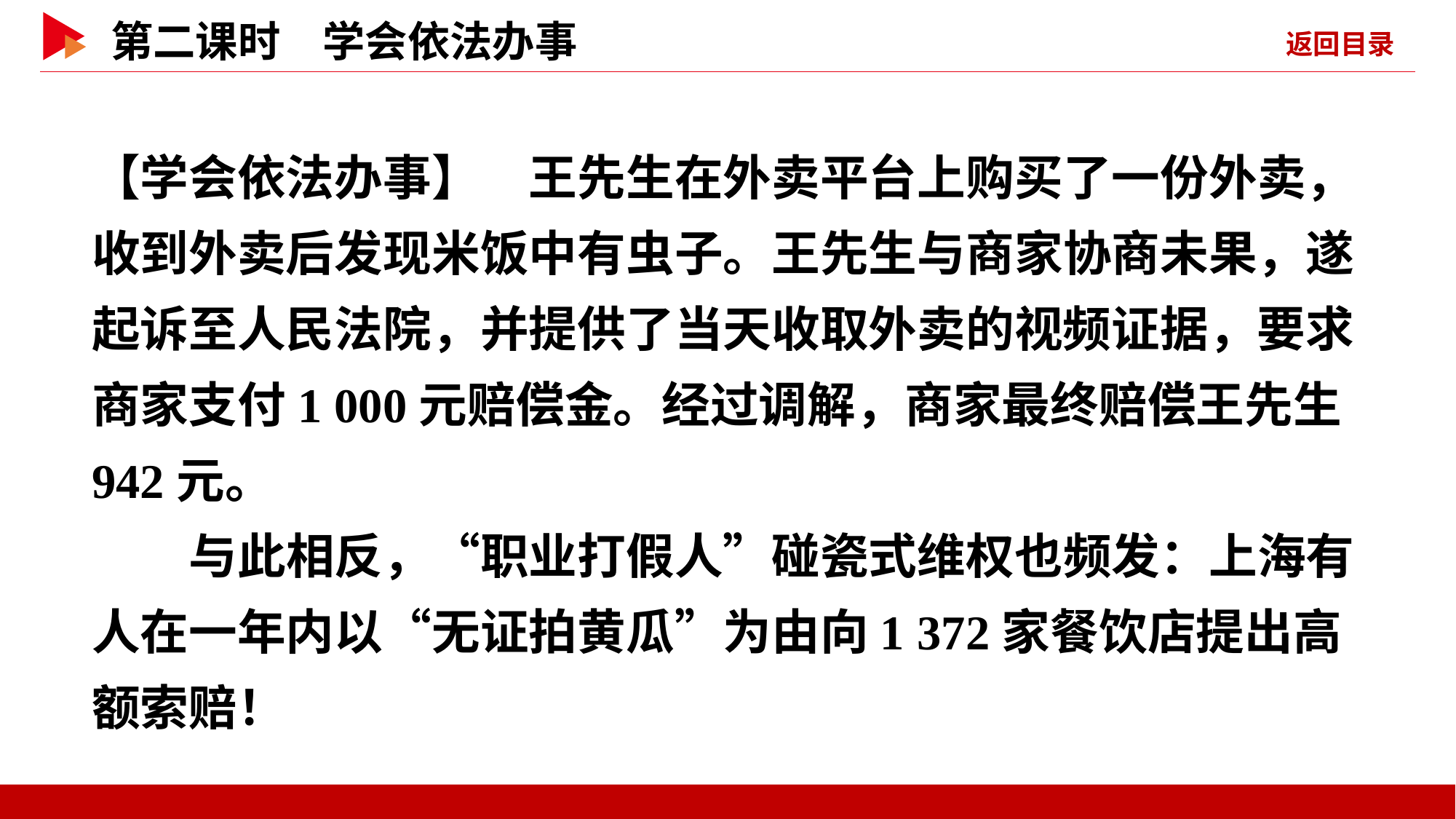

【学会依法办事】　王先生在外卖平台上购买了一份外卖，收到外卖后发现米饭中有虫子。王先生与商家协商未果，遂起诉至人民法院，并提供了当天收取外卖的视频证据，要求商家支付1 000元赔偿金。经过调解，商家最终赔偿王先生942元。
　　与此相反，“职业打假人”碰瓷式维权也频发：上海有人在一年内以“无证拍黄瓜”为由向1 372家餐饮店提出高额索赔！